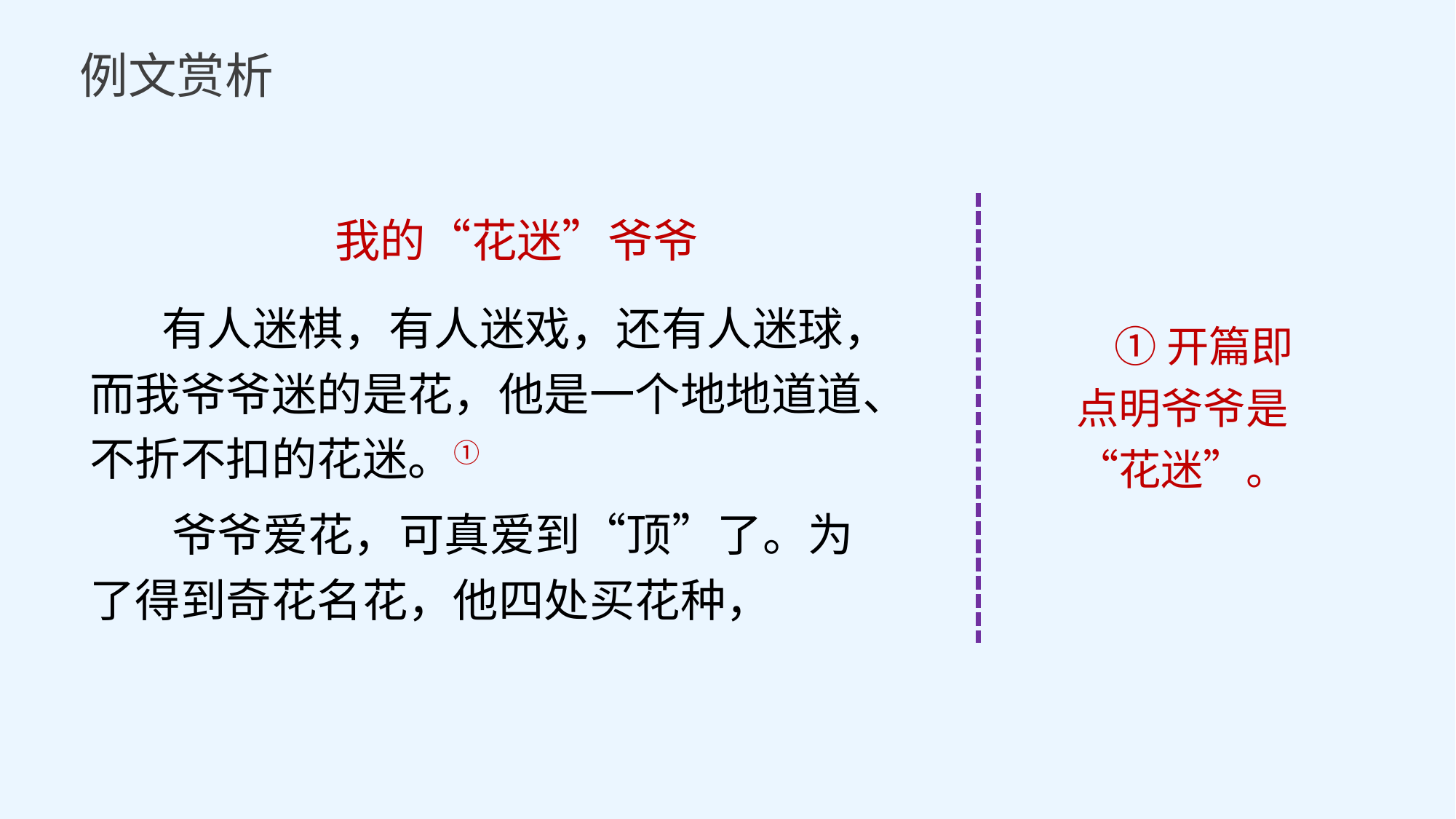

例文赏析
我的“花迷”爷爷
      有人迷棋，有人迷戏，还有人迷球，而我爷爷迷的是花，他是一个地地道道、不折不扣的花迷。①
    ①开篇即点明爷爷是“花迷”。
       爷爷爱花，可真爱到“顶”了。为了得到奇花名花，他四处买花种，